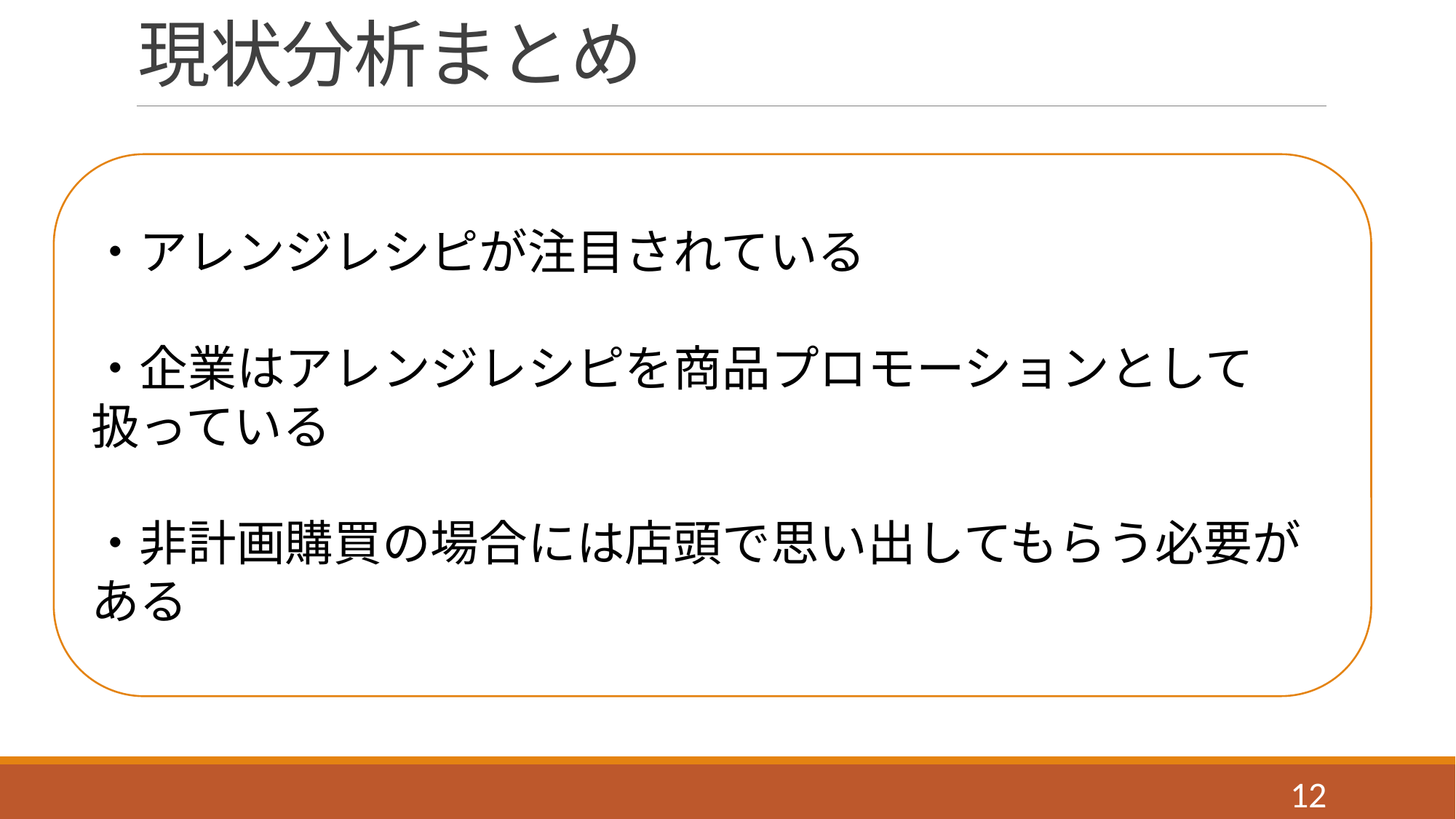

# 現状分析まとめ

・アレンジレシピが注目されている

・企業はアレンジレシピを商品プロモーションとして扱っている

・非計画購買の場合には店頭で思い出してもらう必要がある
12